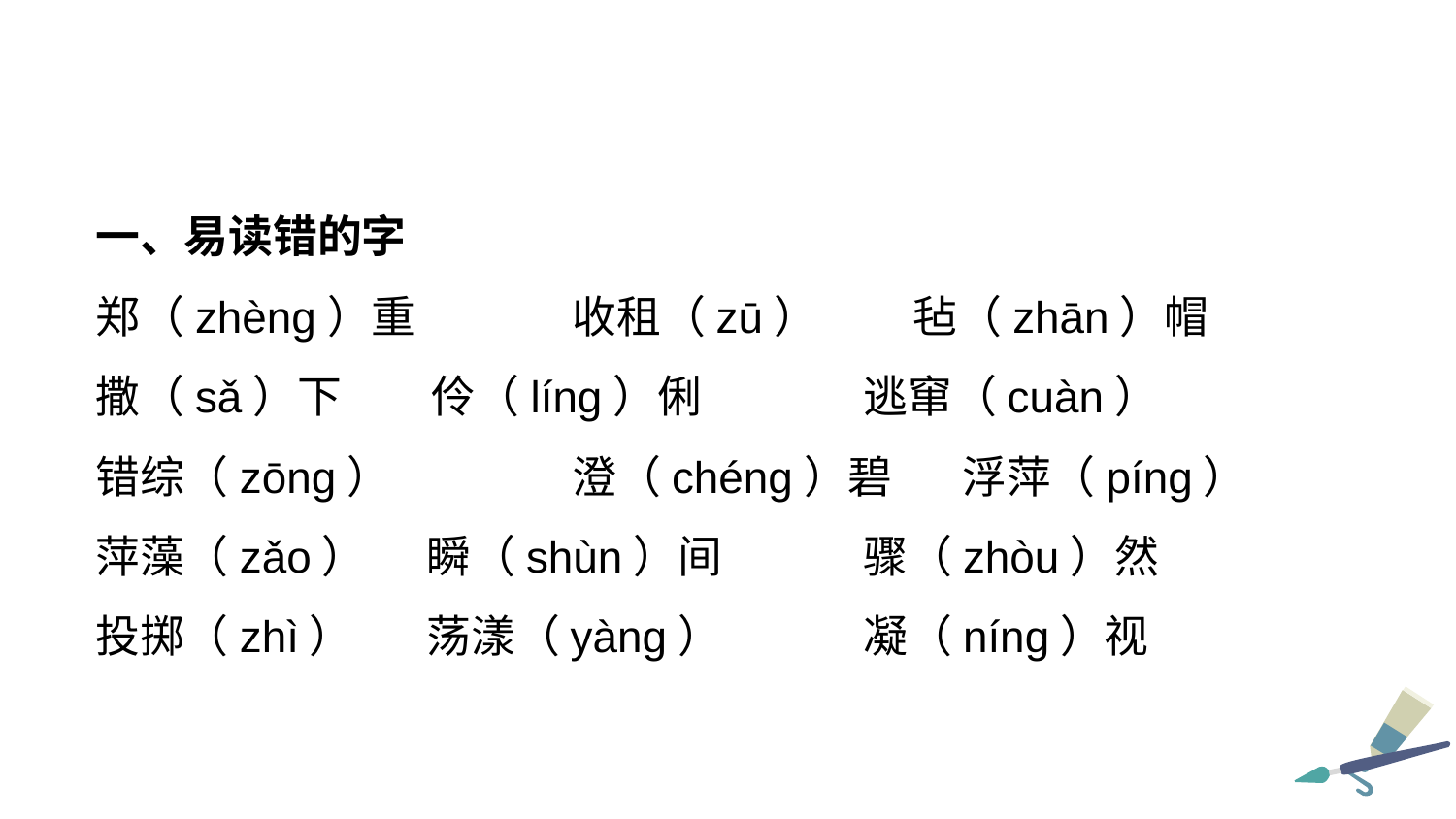

一、易读错的字
郑（zhèng）重	    收租（zū）	         毡（zhān）帽
撒（sǎ）下         伶（líng）俐	    逃窜（cuàn）
错综（zōng） 	    澄（chéng）碧       浮萍（píng）
萍藻（zǎo）	    瞬（shùn）间	    骤（zhòu）然
投掷（zhì）	    荡漾（yàng）	    凝（níng）视